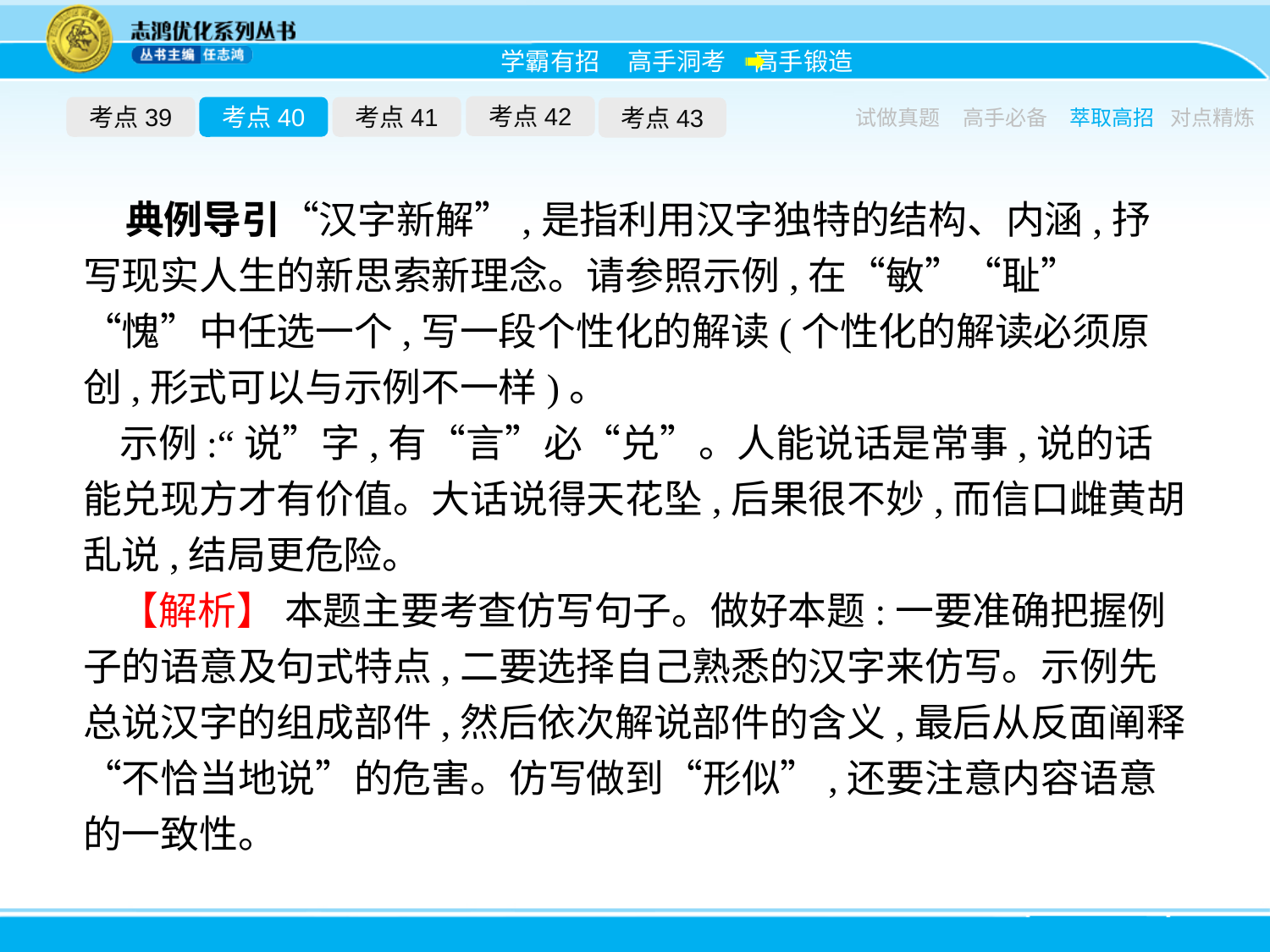

考点42
考点39
考点40
考点41
考点43
试做真题
高手必备
萃取高招
对点精炼
典例导引“汉字新解”,是指利用汉字独特的结构、内涵,抒写现实人生的新思索新理念。请参照示例,在“敏”“耻”“愧”中任选一个,写一段个性化的解读(个性化的解读必须原创,形式可以与示例不一样)。
示例:“说”字,有“言”必“兑”。人能说话是常事,说的话能兑现方才有价值。大话说得天花坠,后果很不妙,而信口雌黄胡乱说,结局更危险。
【解析】 本题主要考查仿写句子。做好本题:一要准确把握例子的语意及句式特点,二要选择自己熟悉的汉字来仿写。示例先总说汉字的组成部件,然后依次解说部件的含义,最后从反面阐释“不恰当地说”的危害。仿写做到“形似”,还要注意内容语意的一致性。